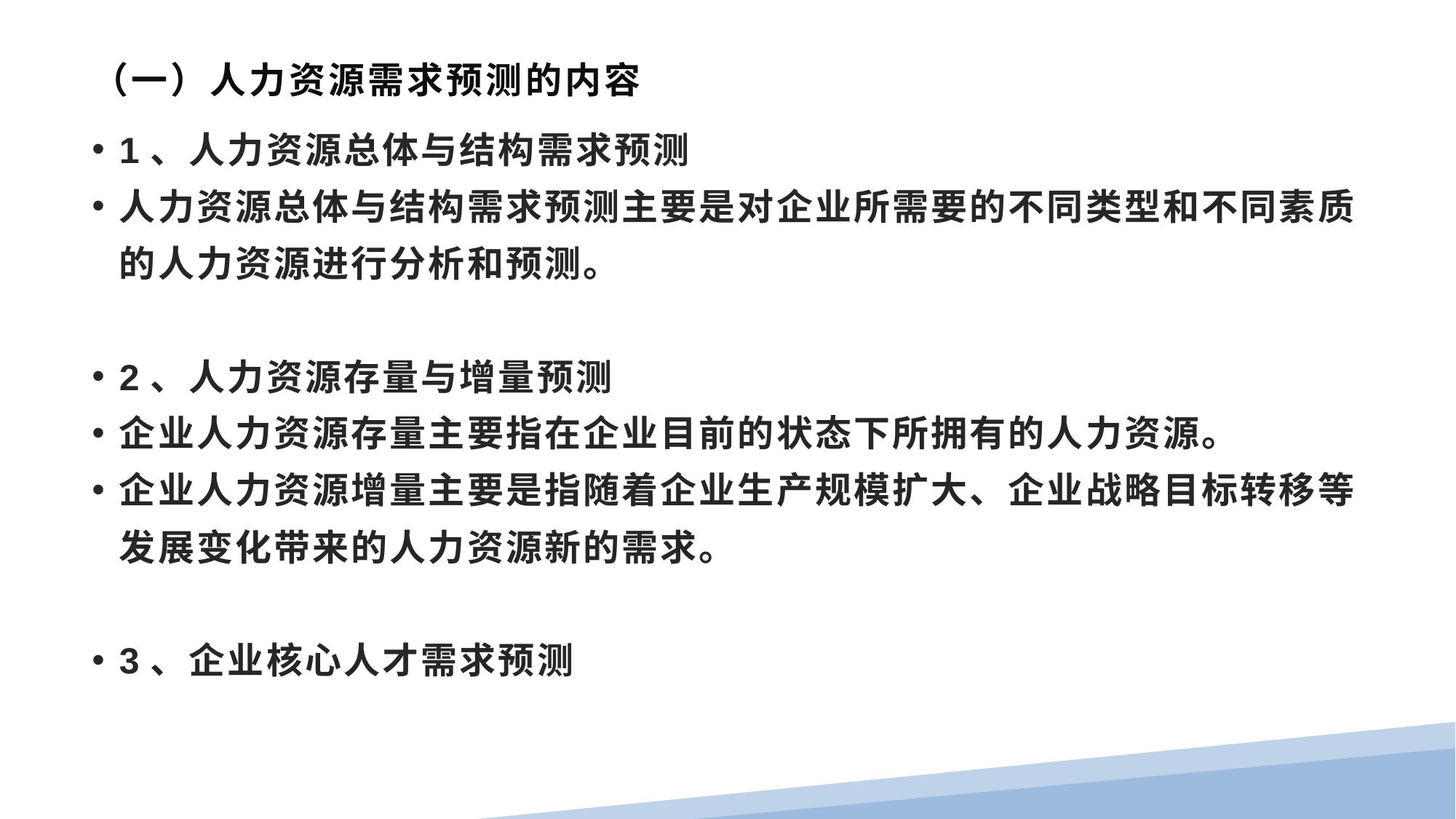

# （一）人力资源需求预测的内容
1、人力资源总体与结构需求预测
人力资源总体与结构需求预测主要是对企业所需要的不同类型和不同素质的人力资源进行分析和预测。

2、人力资源存量与增量预测
企业人力资源存量主要指在企业目前的状态下所拥有的人力资源。
企业人力资源增量主要是指随着企业生产规模扩大、企业战略目标转移等发展变化带来的人力资源新的需求。

3、企业核心人才需求预测